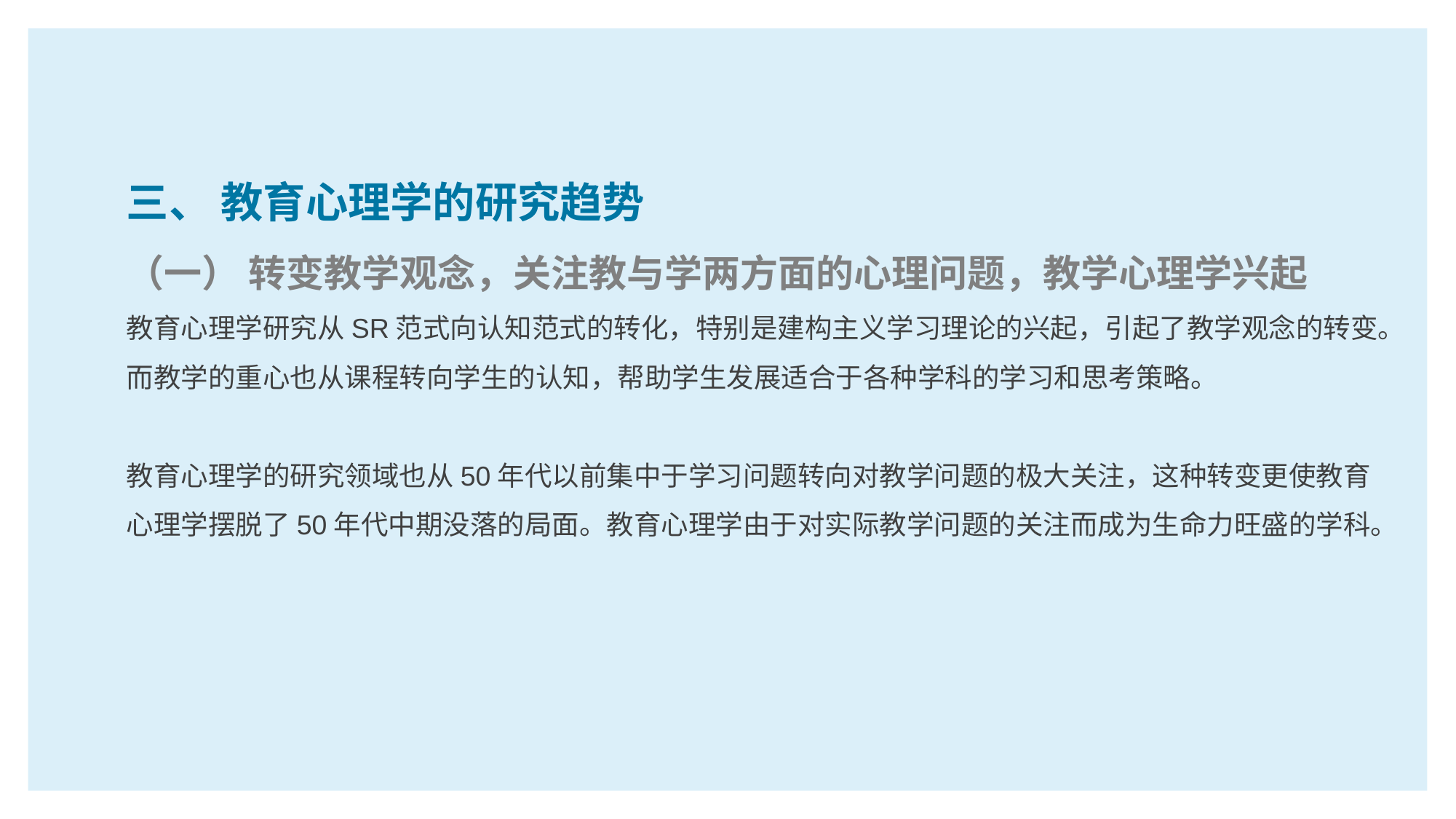

三、 教育心理学的研究趋势
（一） 转变教学观念，关注教与学两方面的心理问题，教学心理学兴起
教育心理学研究从SR范式向认知范式的转化，特别是建构主义学习理论的兴起，引起了教学观念的转变。而教学的重心也从课程转向学生的认知，帮助学生发展适合于各种学科的学习和思考策略。

教育心理学的研究领域也从50年代以前集中于学习问题转向对教学问题的极大关注，这种转变更使教育心理学摆脱了50年代中期没落的局面。教育心理学由于对实际教学问题的关注而成为生命力旺盛的学科。